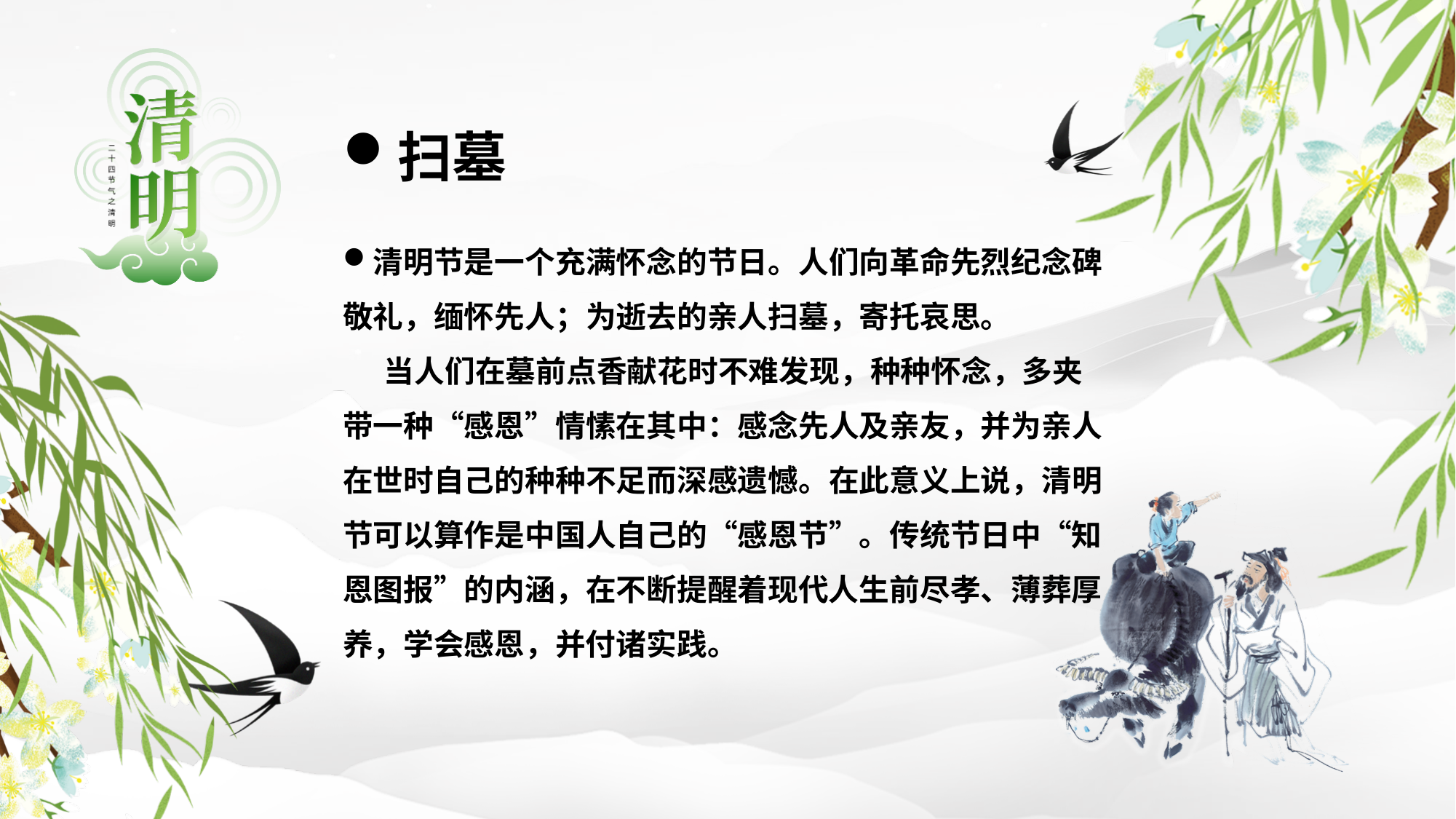

扫墓
清明节是一个充满怀念的节日。人们向革命先烈纪念碑敬礼，缅怀先人；为逝去的亲人扫墓，寄托哀思。
      当人们在墓前点香献花时不难发现，种种怀念，多夹带一种“感恩”情愫在其中：感念先人及亲友，并为亲人在世时自己的种种不足而深感遗憾。在此意义上说，清明节可以算作是中国人自己的“感恩节”。传统节日中“知恩图报”的内涵，在不断提醒着现代人生前尽孝、薄葬厚养，学会感恩，并付诸实践。